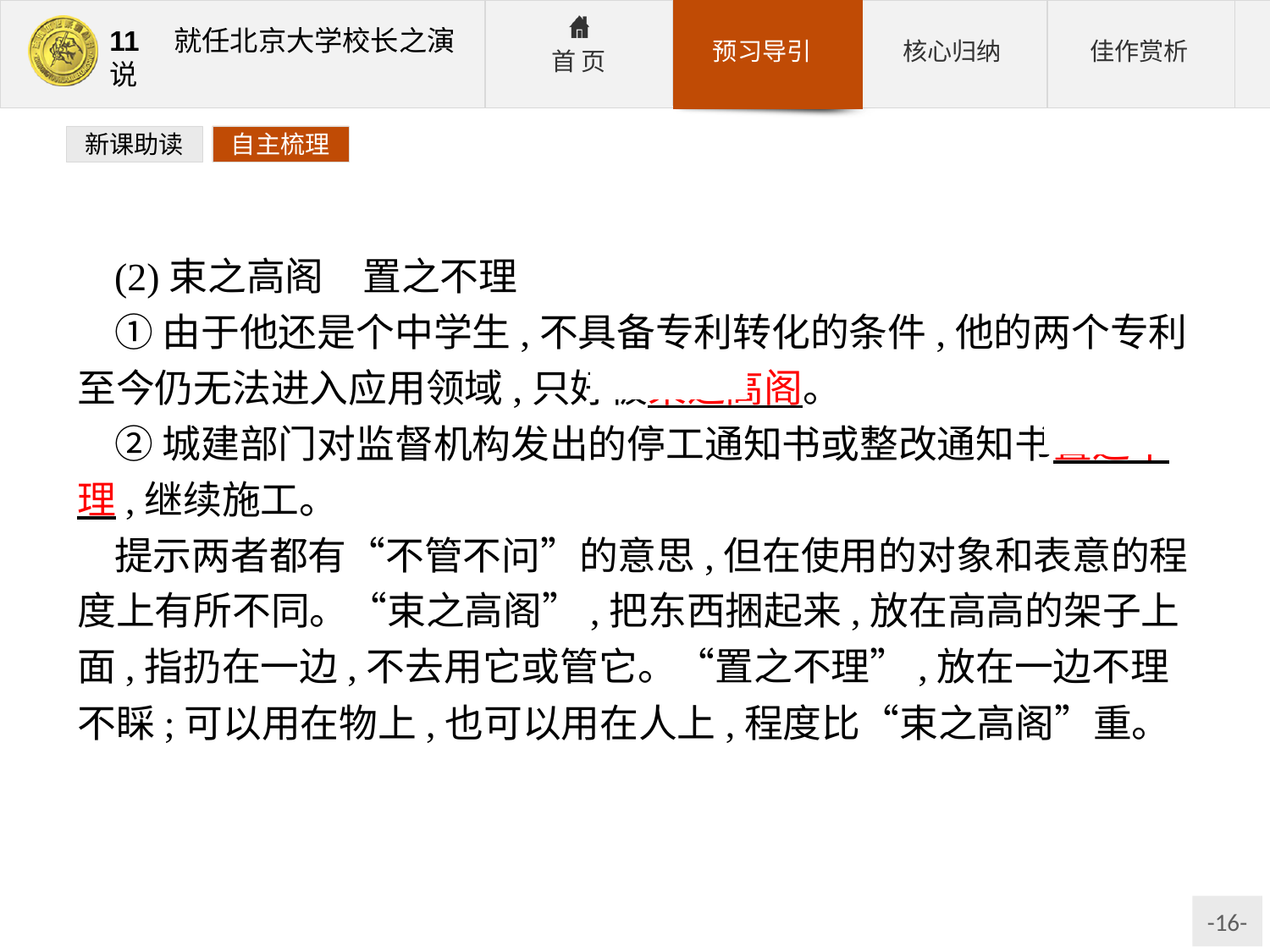

新课助读
自主梳理
(2)束之高阁　置之不理
①由于他还是个中学生,不具备专利转化的条件,他的两个专利至今仍无法进入应用领域,只好被束之高阁。
②城建部门对监督机构发出的停工通知书或整改通知书置之不理,继续施工。
提示两者都有“不管不问”的意思,但在使用的对象和表意的程度上有所不同。“束之高阁”,把东西捆起来,放在高高的架子上面,指扔在一边,不去用它或管它。“置之不理”,放在一边不理不睬;可以用在物上,也可以用在人上,程度比“束之高阁”重。